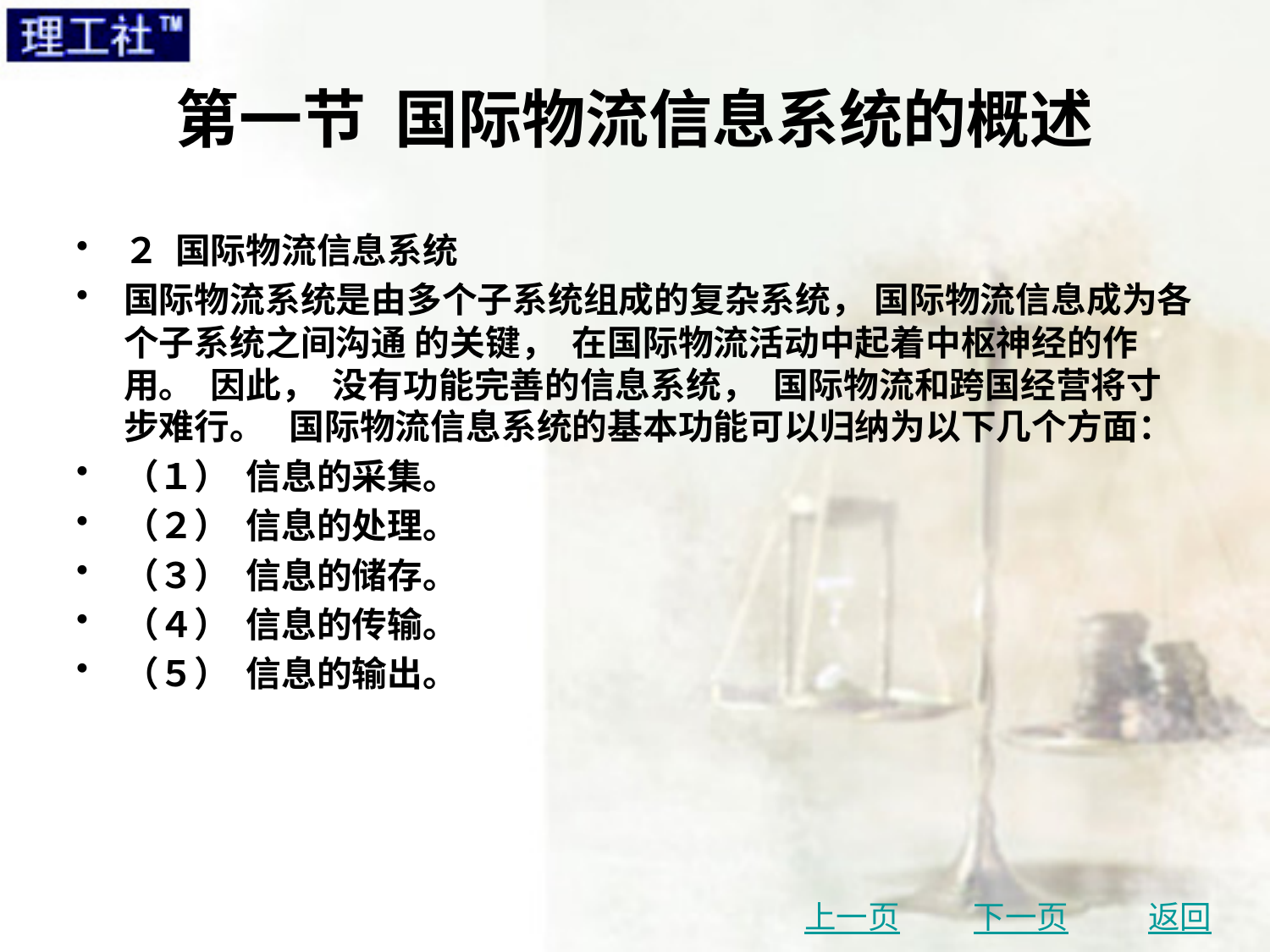

# 第一节  国际物流信息系统的概述
２  国际物流信息系统
国际物流系统是由多个子系统组成的复杂系统， 国际物流信息成为各个子系统之间沟通 的关键，  在国际物流活动中起着中枢神经的作用。  因此，  没有功能完善的信息系统，  国际物流和跨国经营将寸步难行。   国际物流信息系统的基本功能可以归纳为以下几个方面：
（１）  信息的采集。
（２）  信息的处理。
（３）  信息的储存。
（４）  信息的传输。
（５）  信息的输出。

上一页
下一页
返回